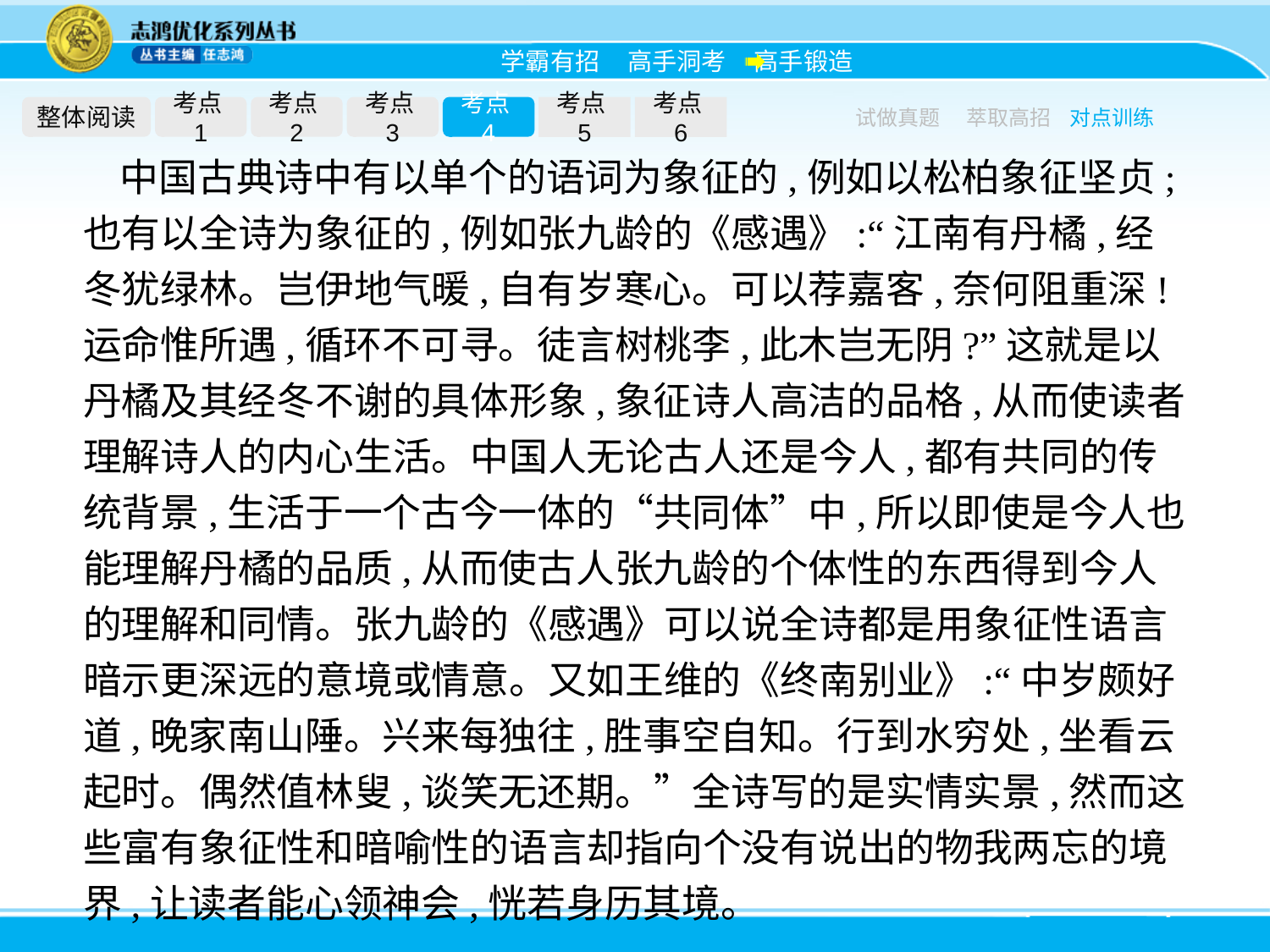

整体阅读
考点1
考点2
考点3
考点4
考点5
考点6
试做真题
萃取高招
对点训练
中国古典诗中有以单个的语词为象征的,例如以松柏象征坚贞;也有以全诗为象征的,例如张九龄的《感遇》:“江南有丹橘,经冬犹绿林。岂伊地气暖,自有岁寒心。可以荐嘉客,奈何阻重深!运命惟所遇,循环不可寻。徒言树桃李,此木岂无阴?”这就是以丹橘及其经冬不谢的具体形象,象征诗人高洁的品格,从而使读者理解诗人的内心生活。中国人无论古人还是今人,都有共同的传统背景,生活于一个古今一体的“共同体”中,所以即使是今人也能理解丹橘的品质,从而使古人张九龄的个体性的东西得到今人的理解和同情。张九龄的《感遇》可以说全诗都是用象征性语言暗示更深远的意境或情意。又如王维的《终南别业》:“中岁颇好道,晚家南山陲。兴来每独往,胜事空自知。行到水穷处,坐看云起时。偶然值林叟,谈笑无还期。”全诗写的是实情实景,然而这些富有象征性和暗喻性的语言却指向个没有说出的物我两忘的境界,让读者能心领神会,恍若身历其境。